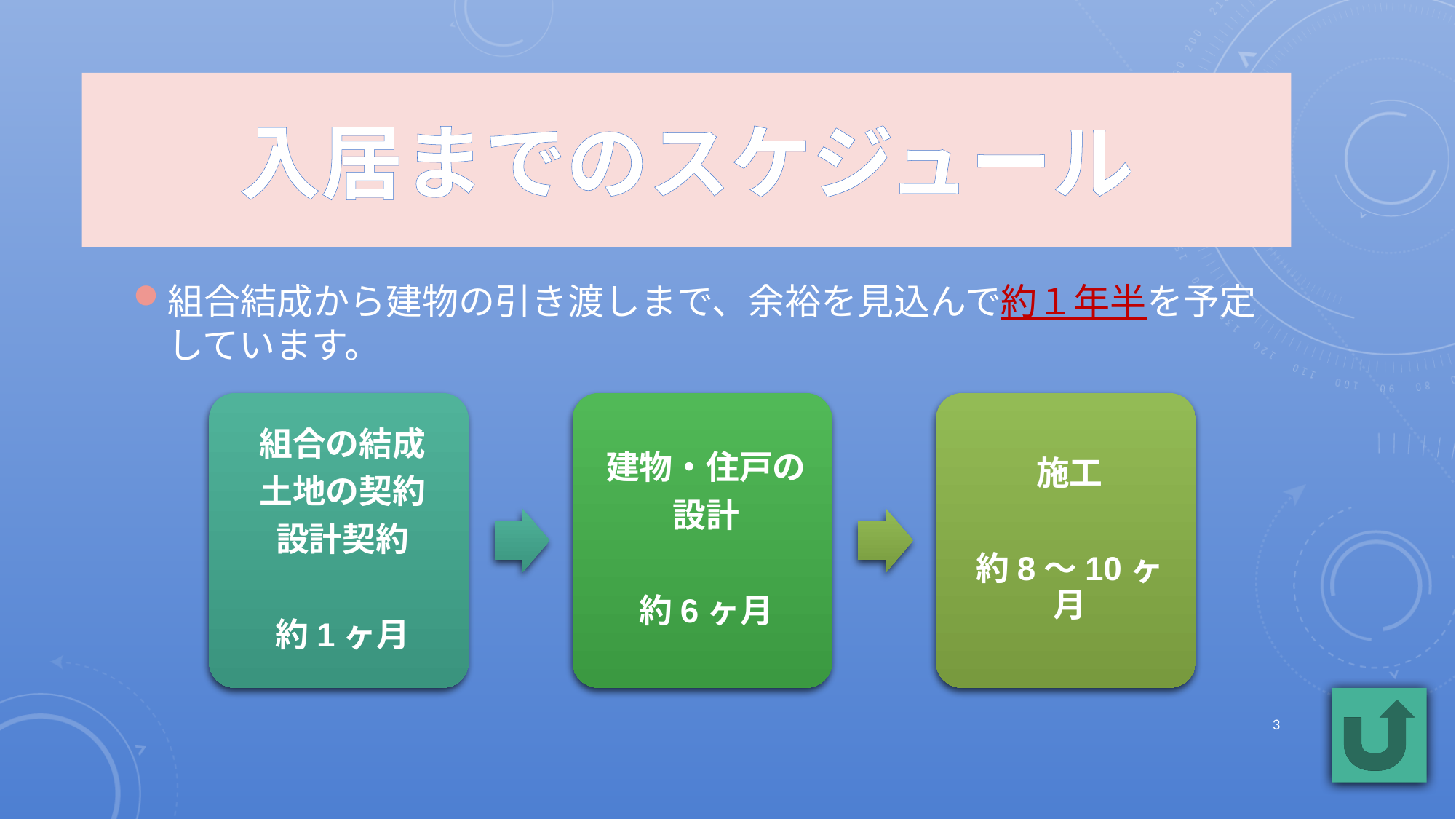

# 入居までのスケジュール
組合結成から建物の引き渡しまで、余裕を見込んで約１年半を予定しています。

組合の結成
土地の契約
設計契約

約1ヶ月

建物・住戸の
設計

約6ヶ月

施工

約8～10ヶ月

3